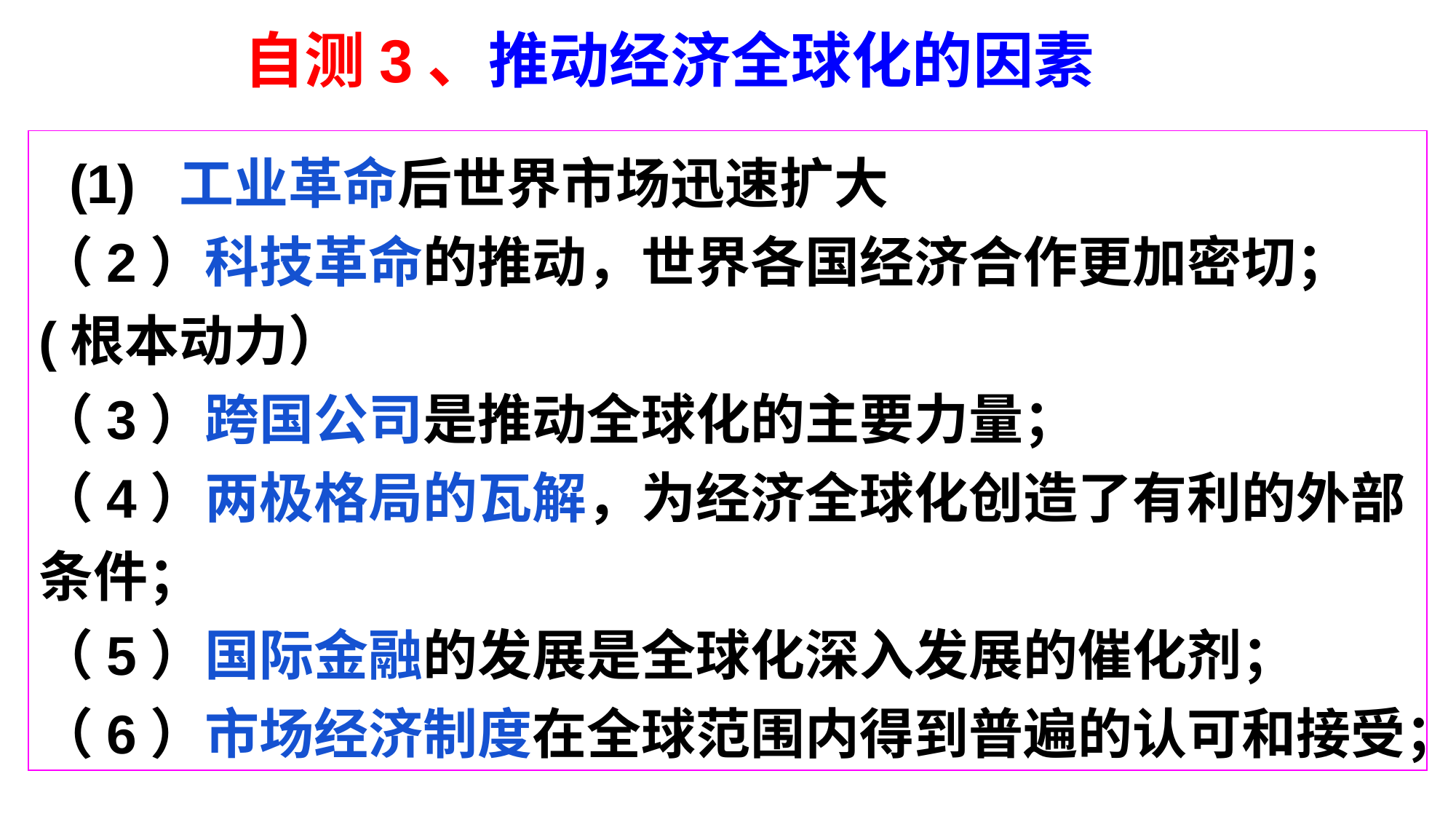

自测3、推动经济全球化的因素
  (1)  工业革命后世界市场迅速扩大
（2）科技革命的推动，世界各国经济合作更加密切；(根本动力）
（3）跨国公司是推动全球化的主要力量；
（4）两极格局的瓦解，为经济全球化创造了有利的外部条件；
（5）国际金融的发展是全球化深入发展的催化剂；
（6）市场经济制度在全球范围内得到普遍的认可和接受；